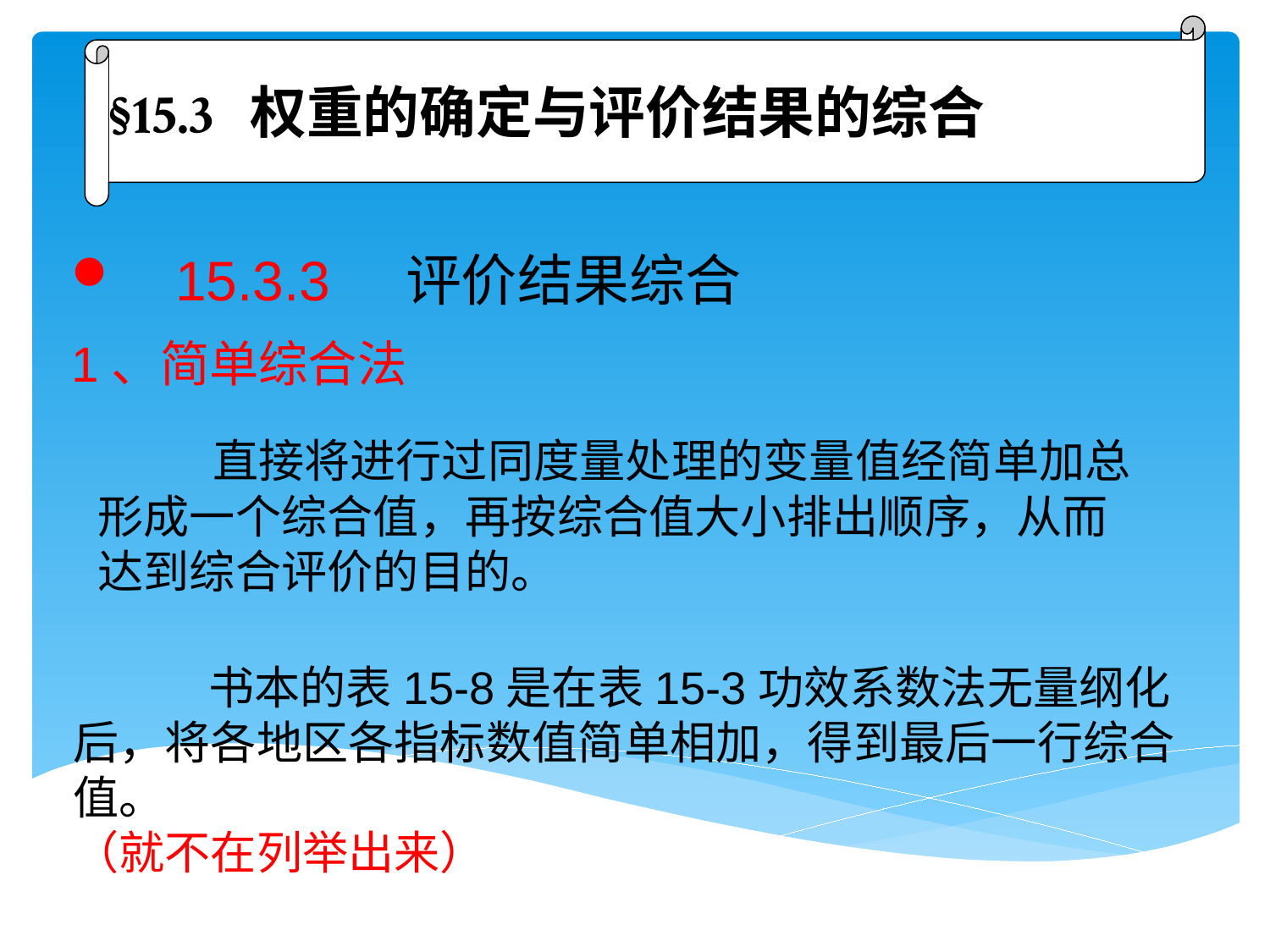

§15.3  权重的确定与评价结果的综合
   15.3.3    评价结果综合
1、简单综合法
          直接将进行过同度量处理的变量值经简单加总形成一个综合值，再按综合值大小排出顺序，从而达到综合评价的目的。

            书本的表15-8是在表15-3功效系数法无量纲化后，将各地区各指标数值简单相加，得到最后一行综合值。
（就不在列举出来）